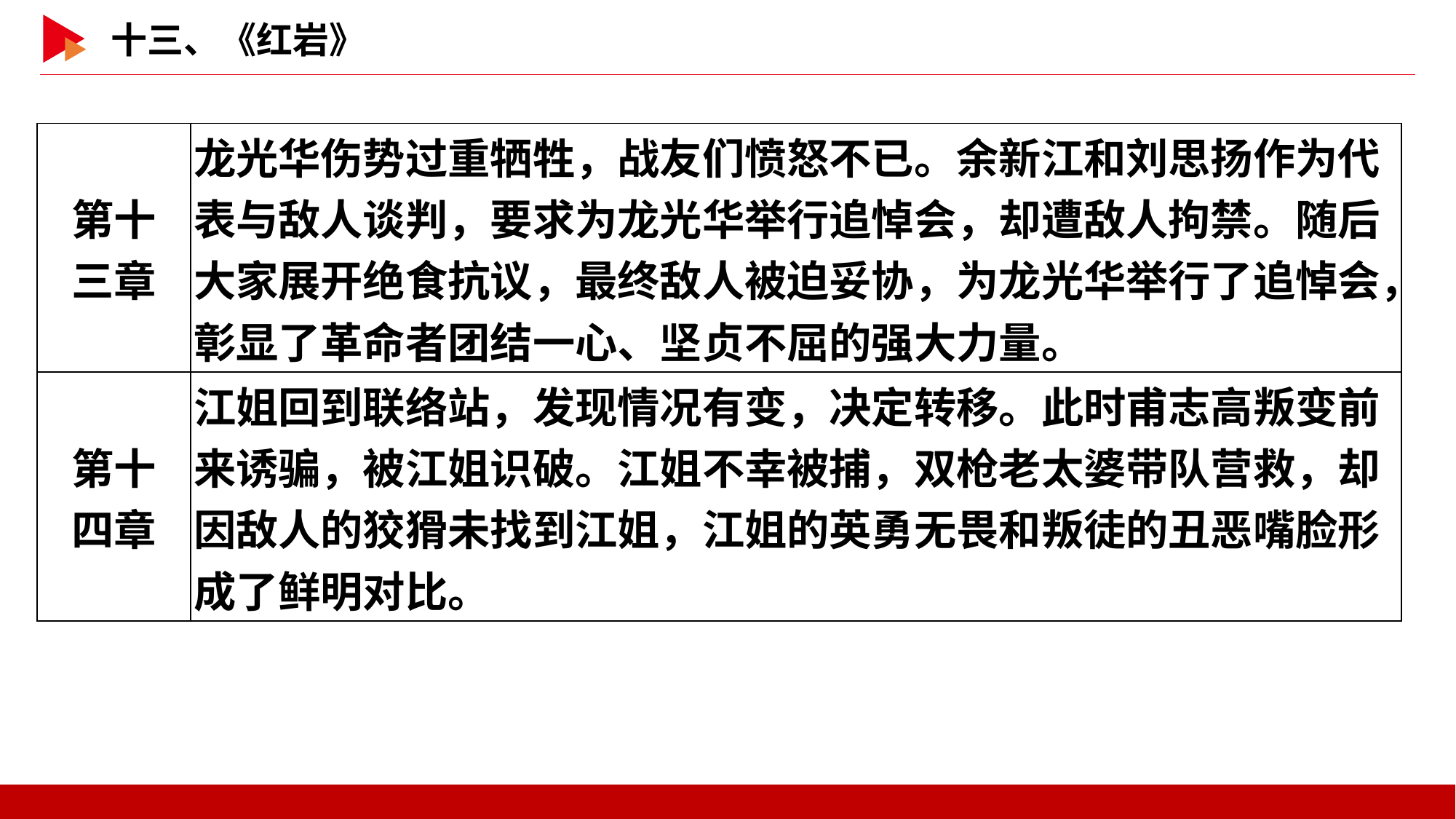

| 第十 三章 | 龙光华伤势过重牺牲，战友们愤怒不已。余新江和刘思扬作为代表与敌人谈判，要求为龙光华举行追悼会，却遭敌人拘禁。随后大家展开绝食抗议，最终敌人被迫妥协，为龙光华举行了追悼会，彰显了革命者团结一心、坚贞不屈的强大力量。 |
| --- | --- |
| 第十 四章 | 江姐回到联络站，发现情况有变，决定转移。此时甫志高叛变前来诱骗，被江姐识破。江姐不幸被捕，双枪老太婆带队营救，却因敌人的狡猾未找到江姐，江姐的英勇无畏和叛徒的丑恶嘴脸形成了鲜明对比。 |